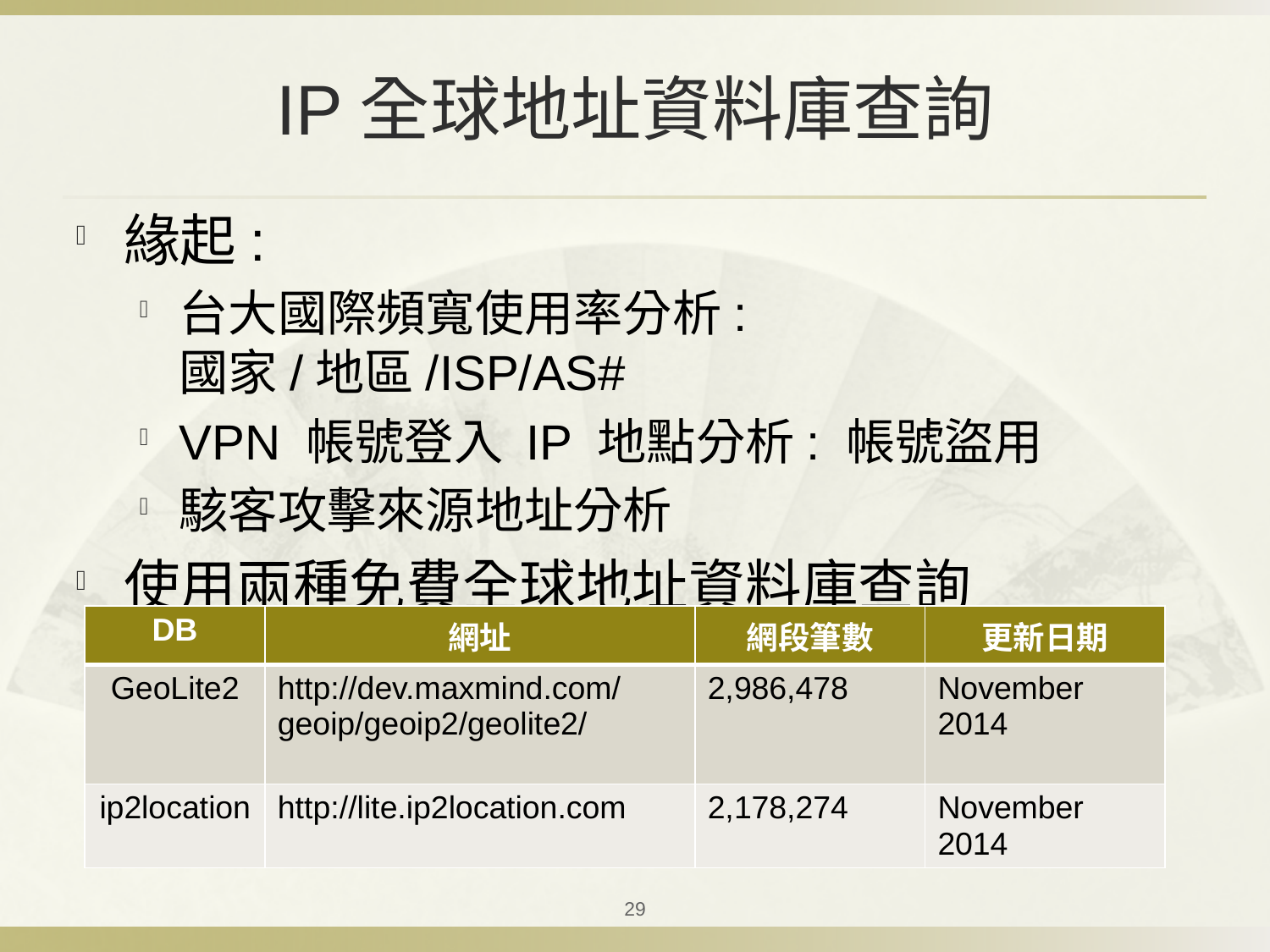

# IP全球地址資料庫查詢
緣起:
台大國際頻寬使用率分析: 國家/地區/ISP/AS#
VPN 帳號登入 IP 地點分析: 帳號盜用
駭客攻擊來源地址分析
使用兩種免費全球地址資料庫查詢
| DB | 網址 | 網段筆數 | 更新日期 |
| --- | --- | --- | --- |
| GeoLite2 | http://dev.maxmind.com/geoip/geoip2/geolite2/ | 2,986,478 | November 2014 |
| ip2location | http://lite.ip2location.com | 2,178,274 | November 2014 |
29